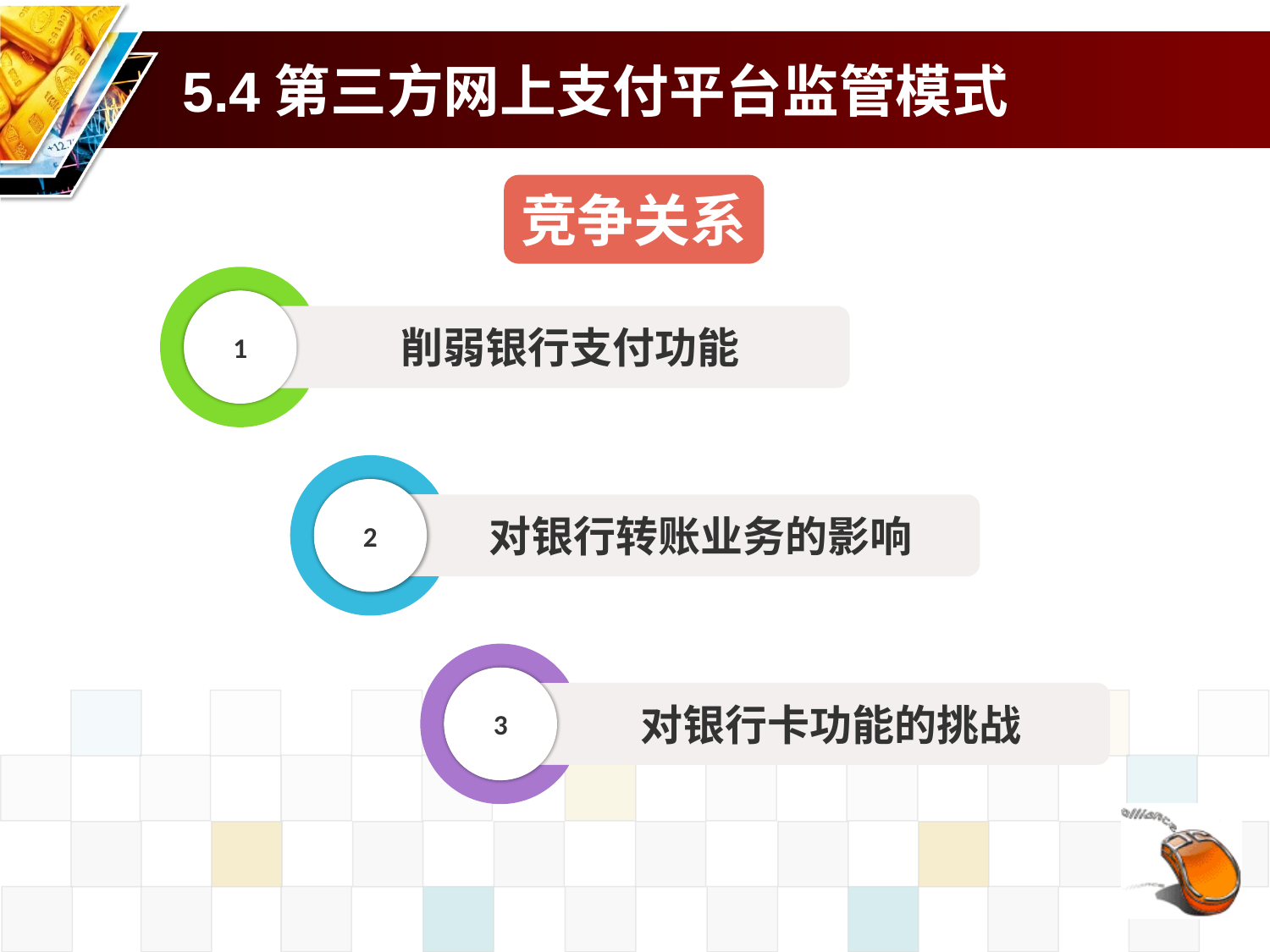

# 5.4第三方网上支付平台监管模式
竞争关系

1
削弱银行支付功能

2
对银行转账业务的影响

3
对银行卡功能的挑战